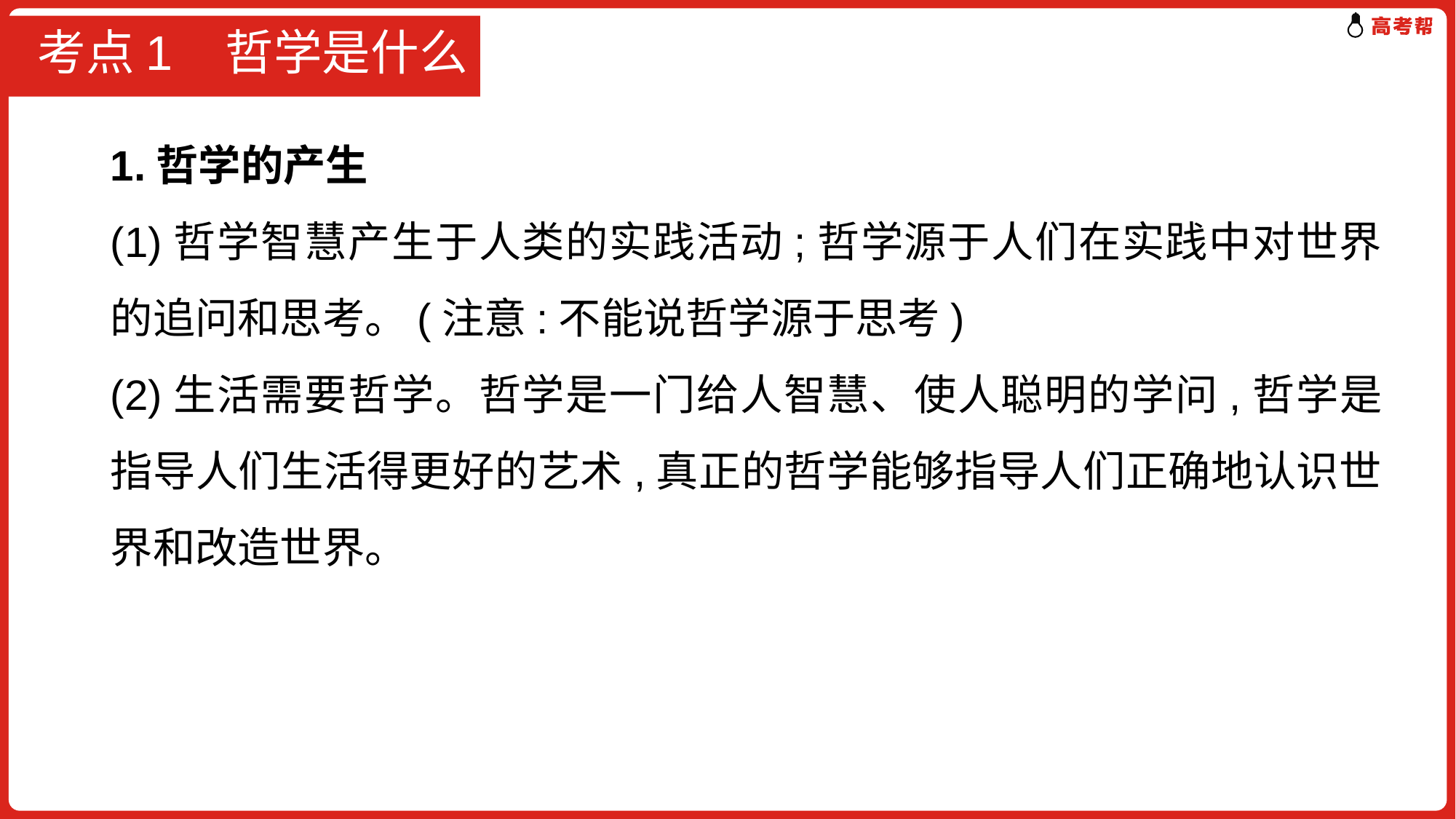

# 考点1   哲学是什么
1.哲学的产生
(1)哲学智慧产生于人类的实践活动;哲学源于人们在实践中对世界的追问和思考。(注意:不能说哲学源于思考)
(2)生活需要哲学。哲学是一门给人智慧、使人聪明的学问,哲学是指导人们生活得更好的艺术,真正的哲学能够指导人们正确地认识世界和改造世界。